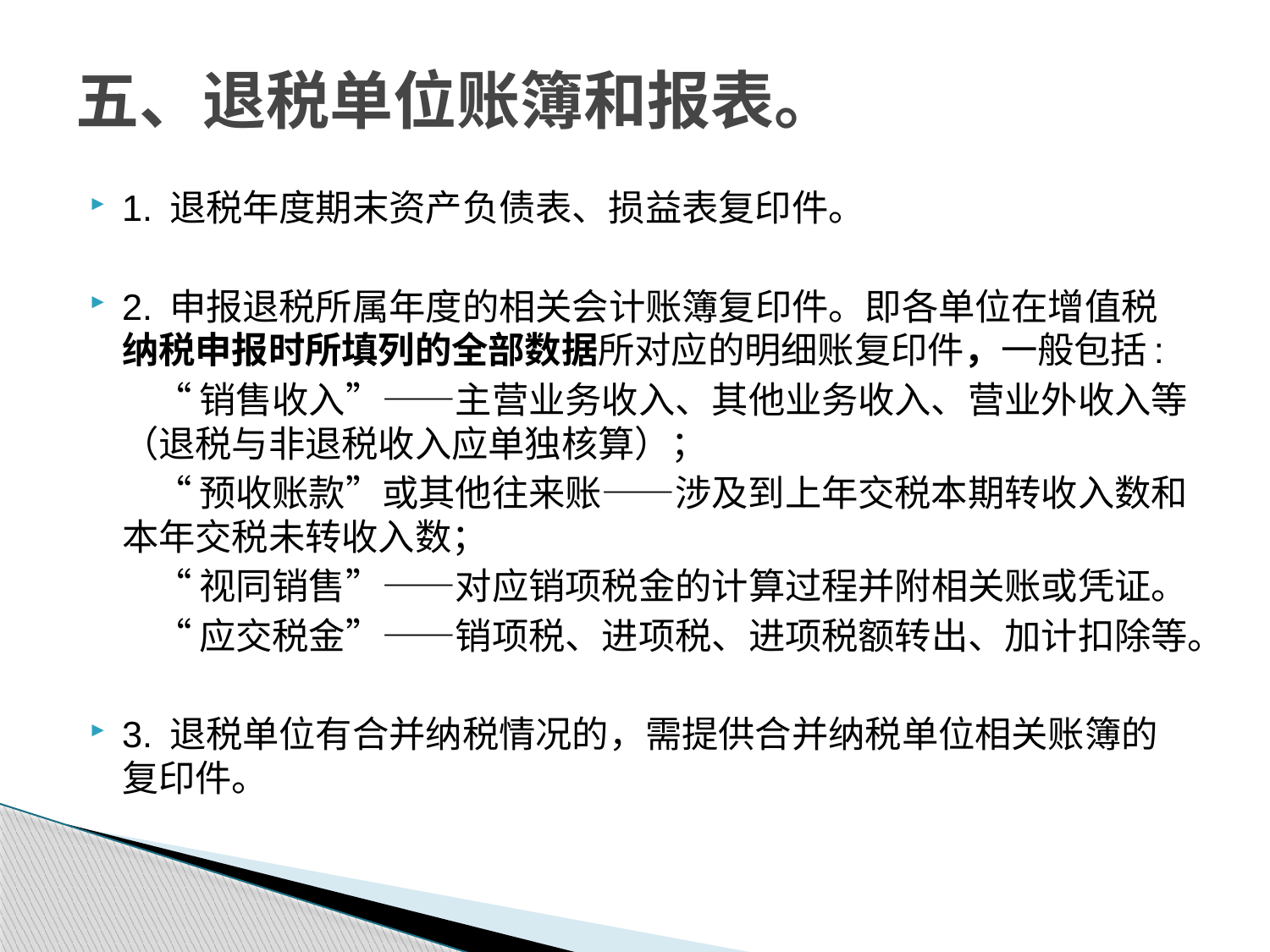

# 五、退税单位账簿和报表。
1. 退税年度期末资产负债表、损益表复印件。

2. 申报退税所属年度的相关会计账簿复印件。即各单位在增值税纳税申报时所填列的全部数据所对应的明细账复印件，一般包括:
        “销售收入”——主营业务收入、其他业务收入、营业外收入等（退税与非退税收入应单独核算）；
        “预收账款”或其他往来账——涉及到上年交税本期转收入数和本年交税未转收入数；
        “视同销售”——对应销项税金的计算过程并附相关账或凭证。
        “应交税金”——销项税、进项税、进项税额转出、加计扣除等。

3. 退税单位有合并纳税情况的，需提供合并纳税单位相关账簿的复印件。